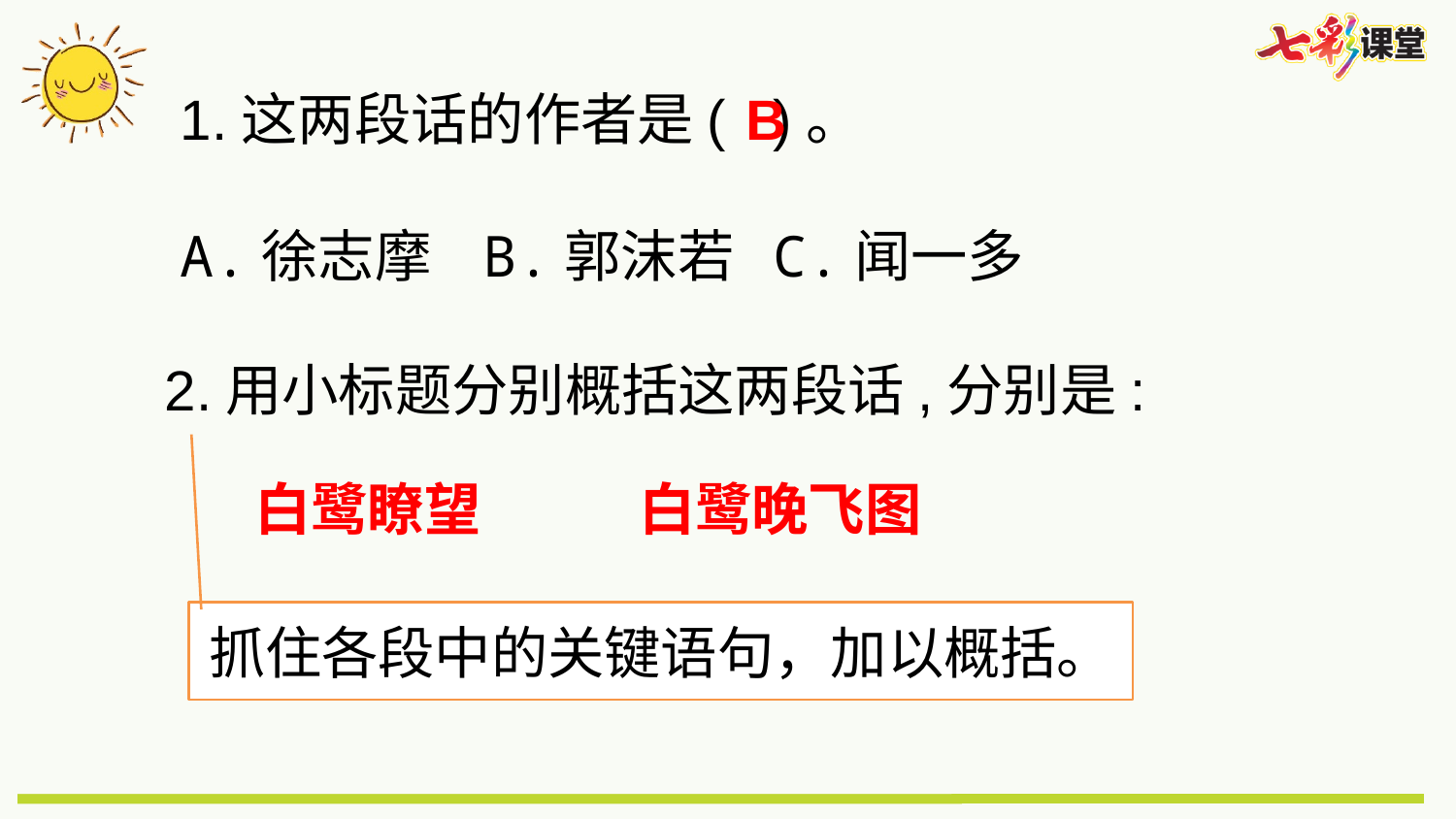

1.这两段话的作者是(   )。

A.徐志摩   B.郭沫若  C.闻一多

B
2.用小标题分别概括这两段话,分别是:
白鹭瞭望
白鹭晚飞图
抓住各段中的关键语句，加以概括。